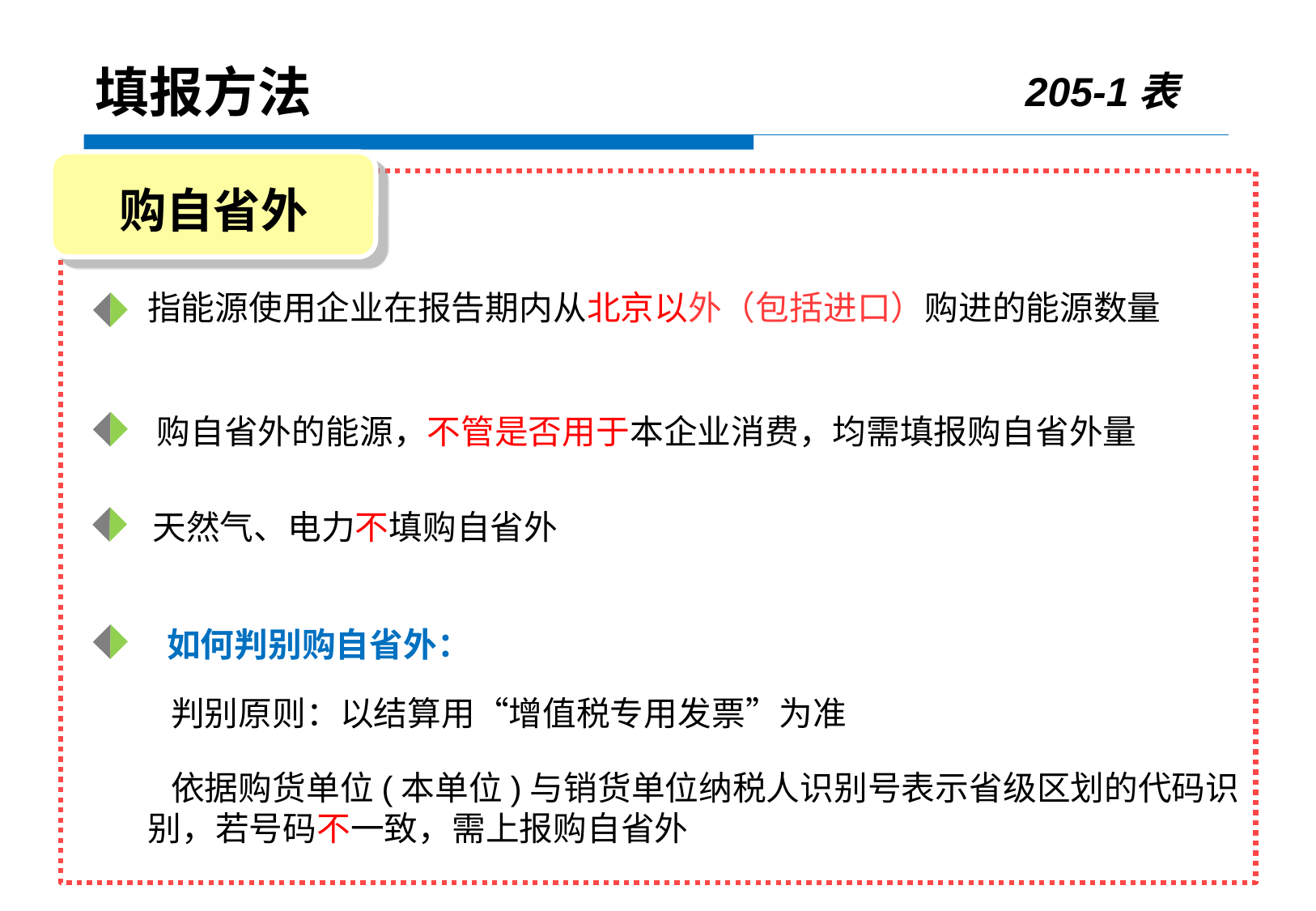

205-1表
填报方法

购自省外

  指能源使用企业在报告期内从北京以外（包括进口）购进的能源数量

  购自省外的能源，不管是否用于本企业消费，均需填报购自省外量

  天然气、电力不填购自省外

 如何判别购自省外：

  判别原则：以结算用“增值税专用发票”为准

  依据购货单位(本单位)与销货单位纳税人识别号表示省级区划的代码识别，若号码不一致，需上报购自省外